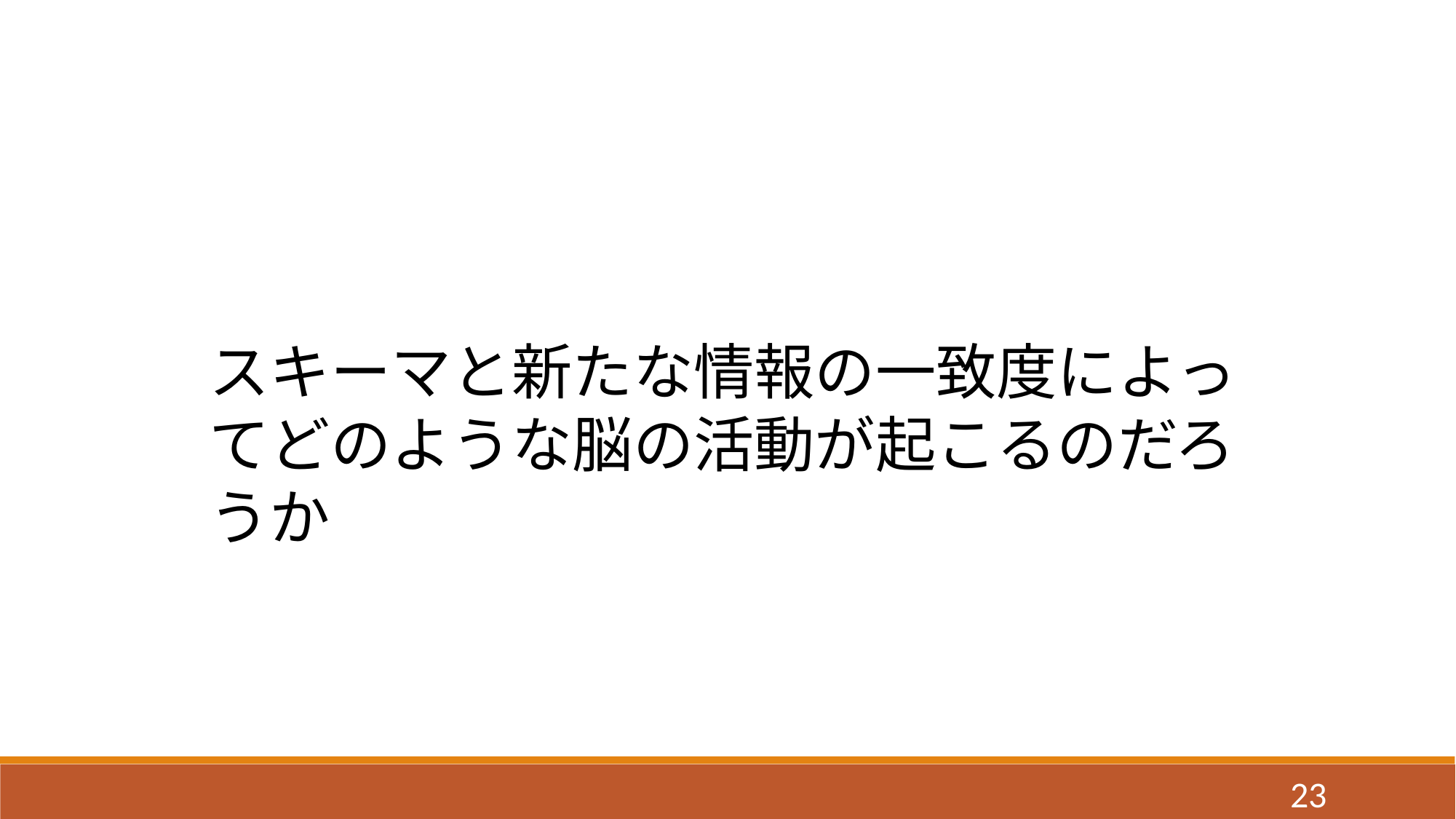

スキーマと新たな情報の一致度によってどのような脳の活動が起こるのだろうか
23